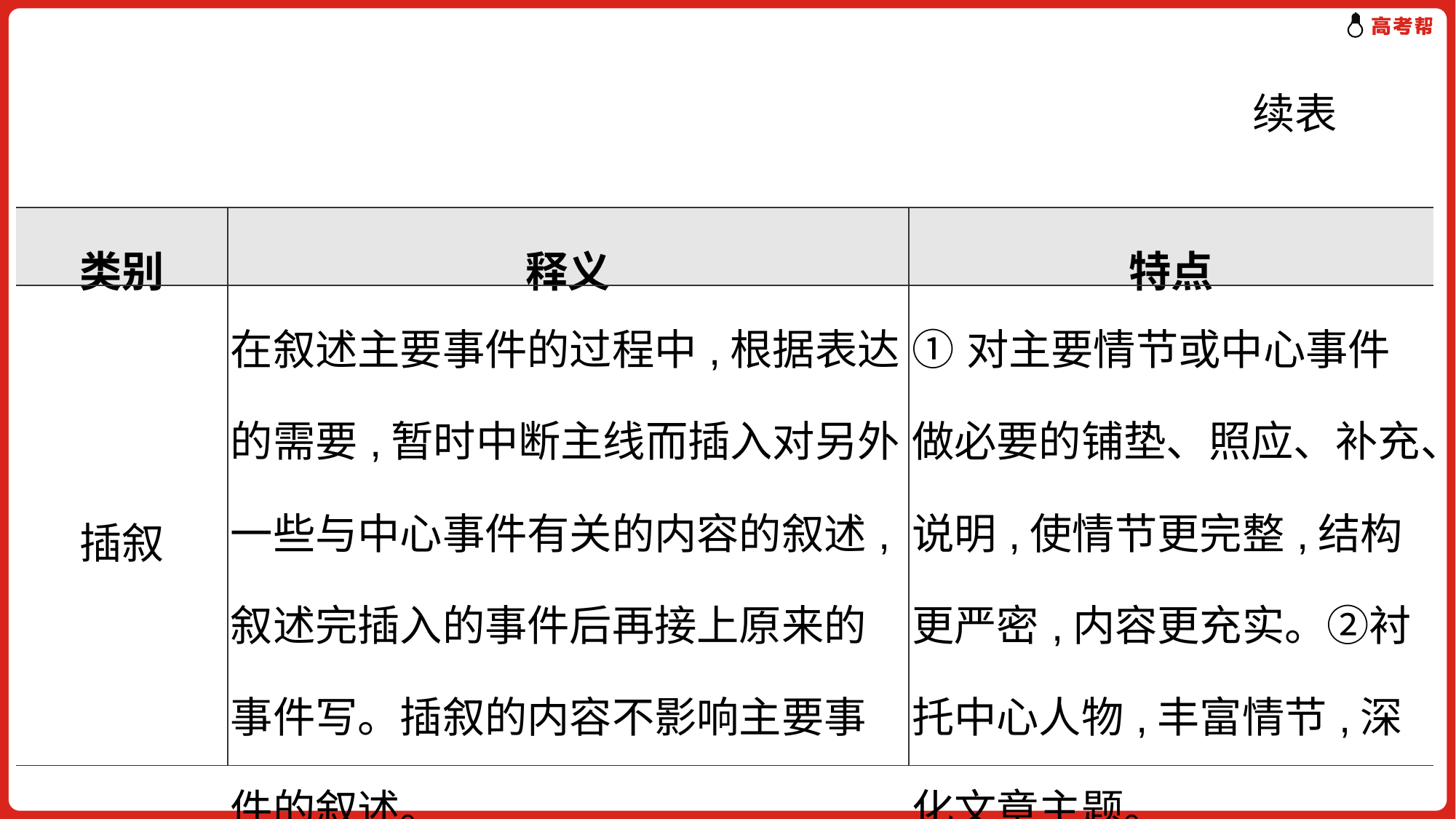

续表
| 类别 | 释义 | 特点 |
| --- | --- | --- |
| 插叙 | 在叙述主要事件的过程中,根据表达的需要,暂时中断主线而插入对另外一些与中心事件有关的内容的叙述,叙述完插入的事件后再接上原来的事件写。插叙的内容不影响主要事件的叙述。 | ①对主要情节或中心事件做必要的铺垫、照应、补充、说明,使情节更完整,结构更严密,内容更充实。②衬托中心人物,丰富情节,深化文章主题。 |